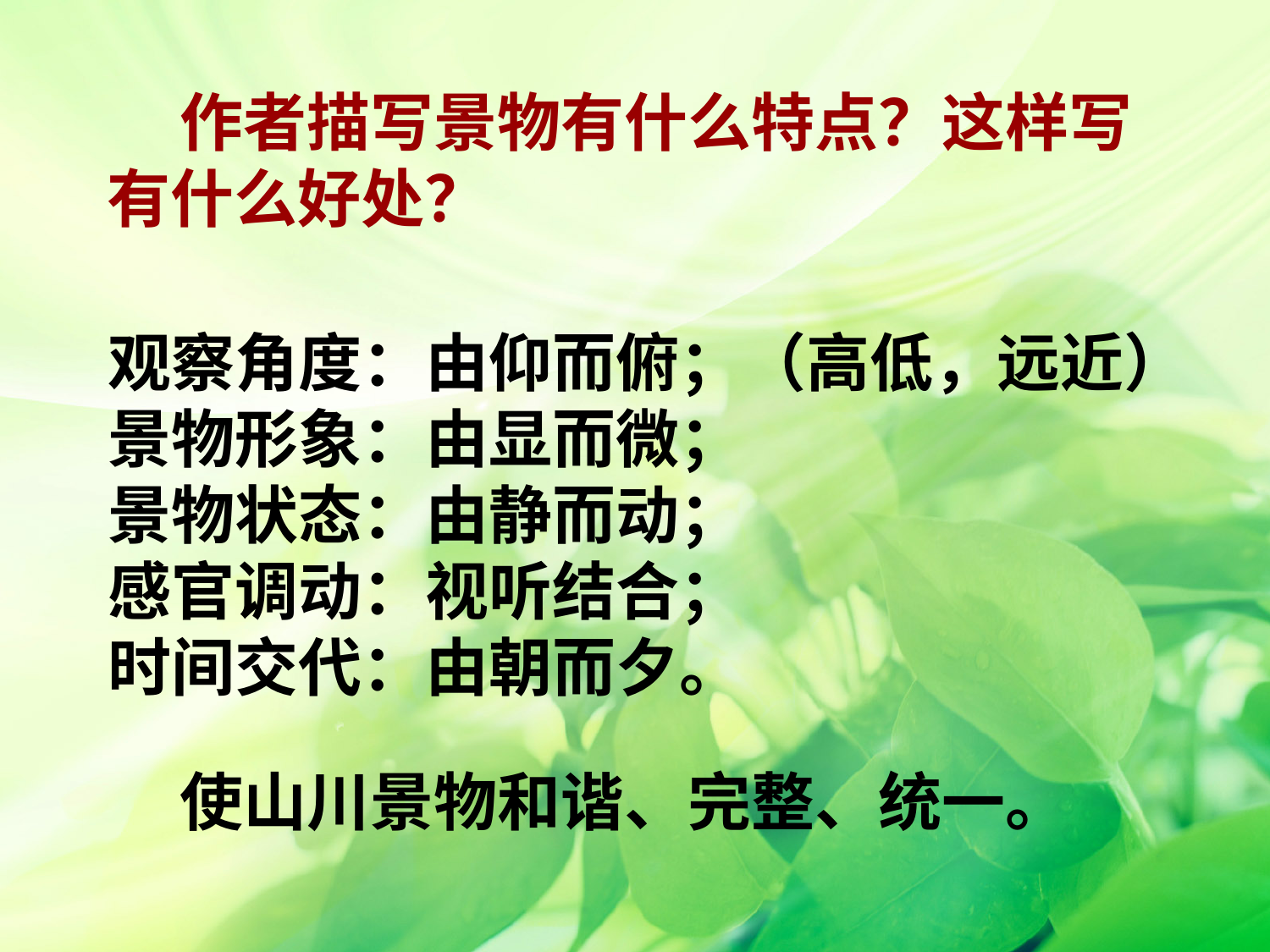

作者描写景物有什么特点？这样写有什么好处？
观察角度：由仰而俯；（高低，远近）
景物形象：由显而微；
景物状态：由静而动；
感官调动：视听结合；
时间交代：由朝而夕。
使山川景物和谐、完整、统一。